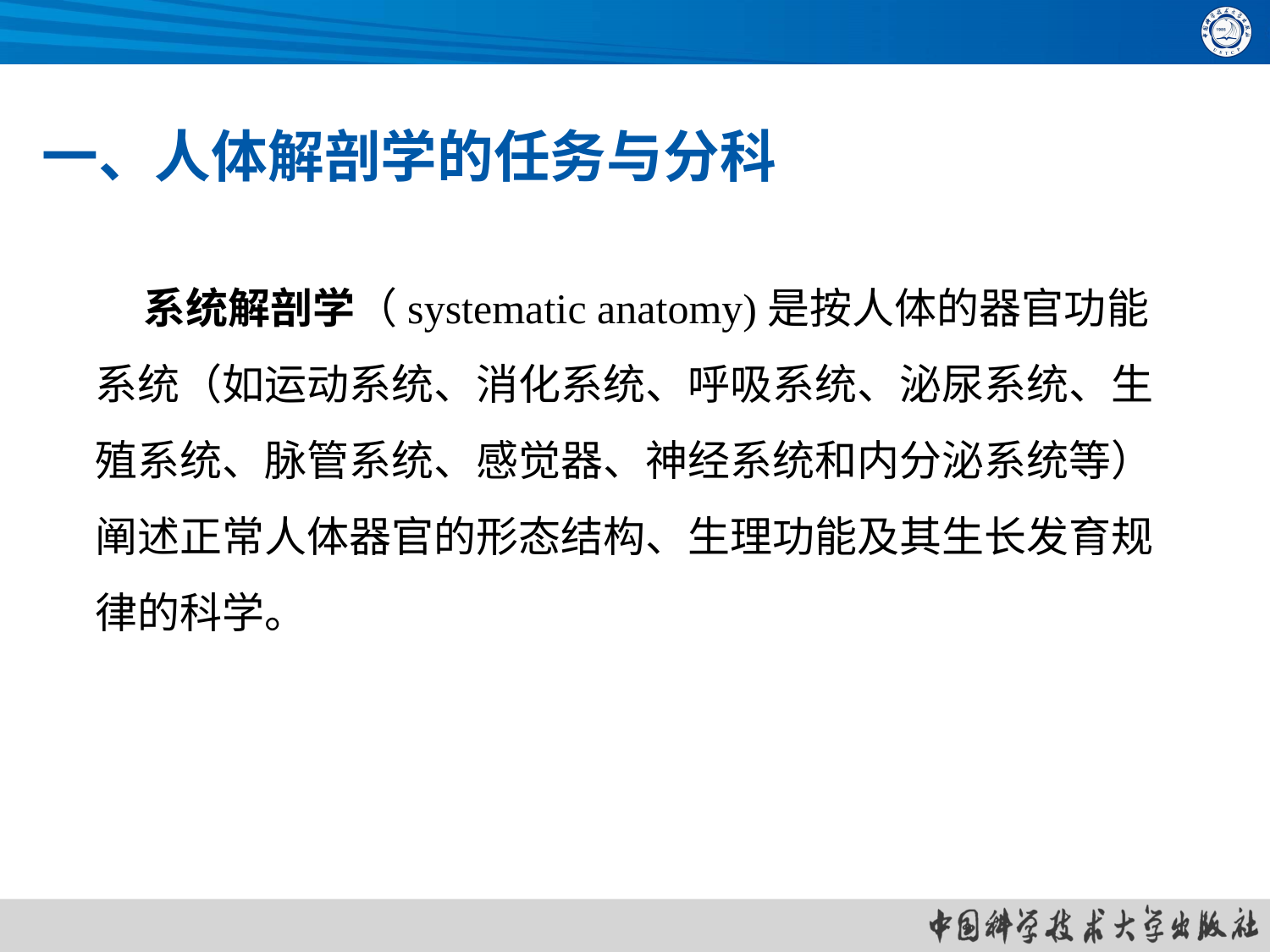

一、人体解剖学的任务与分科

    系统解剖学（systematic anatomy)是按人体的器官功能系统（如运动系统、消化系统、呼吸系统、泌尿系统、生殖系统、脉管系统、感觉器、神经系统和内分泌系统等）阐述正常人体器官的形态结构、生理功能及其生长发育规律的科学。